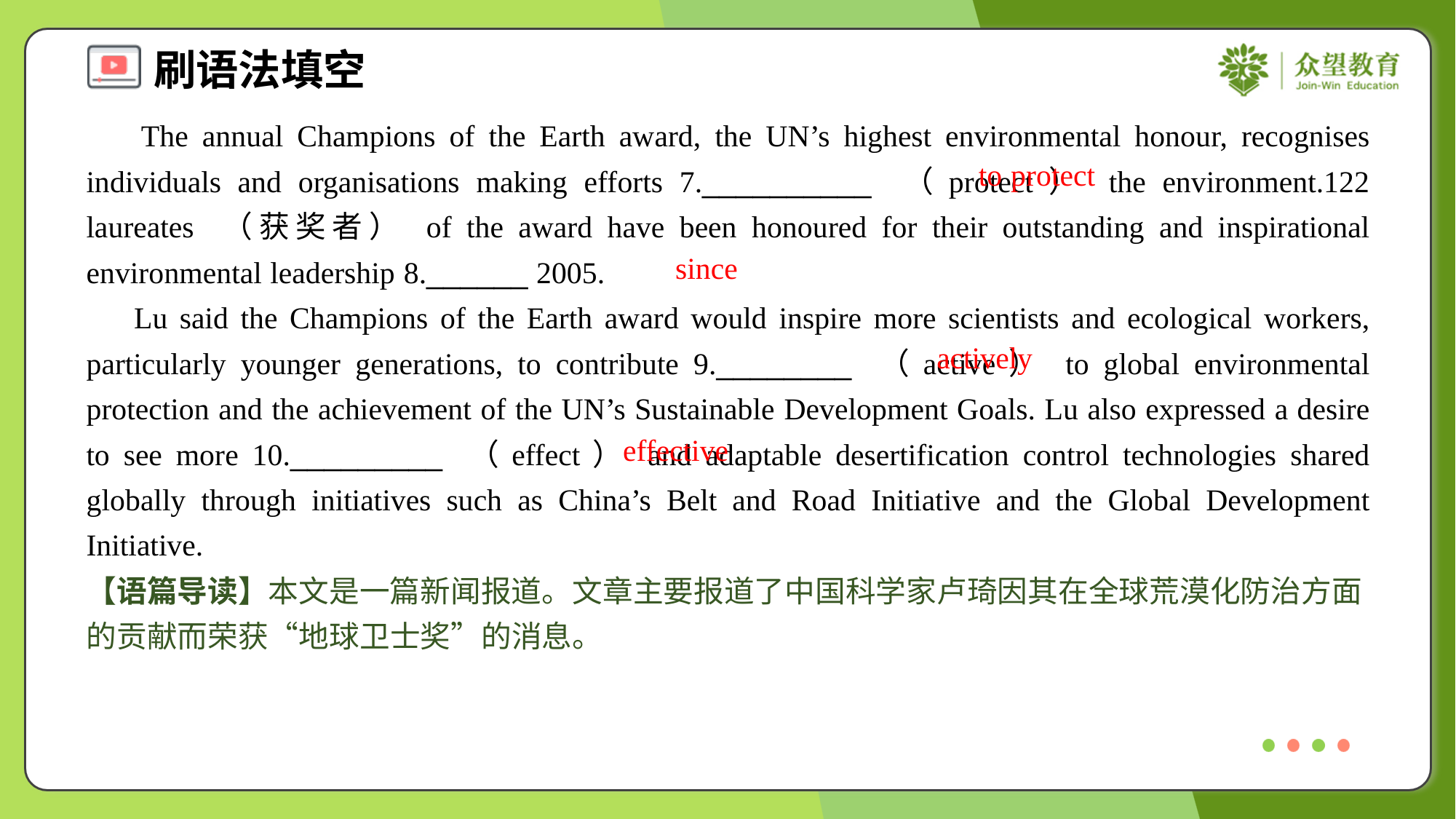

The annual Champions of the Earth award, the UN’s highest environmental honour, recognises individuals and organisations making efforts 7.__________ （protect） the environment.122 laureates （获奖者） of the award have been honoured for their outstanding and inspirational environmental leadership 8.______ 2005.
    Lu said the Champions of the Earth award would inspire more scientists and ecological workers, particularly younger generations, to contribute 9.________ （active） to global environmental protection and the achievement of the UN’s Sustainable Development Goals. Lu also expressed a desire to see more 10._________ （effect） and adaptable desertification control technologies shared globally through initiatives such as China’s Belt and Road Initiative and the Global Development Initiative.#1.1.3
to protect
since
actively
effective
【语篇导读】本文是一篇新闻报道。文章主要报道了中国科学家卢琦因其在全球荒漠化防治方面的贡献而荣获“地球卫士奖”的消息。